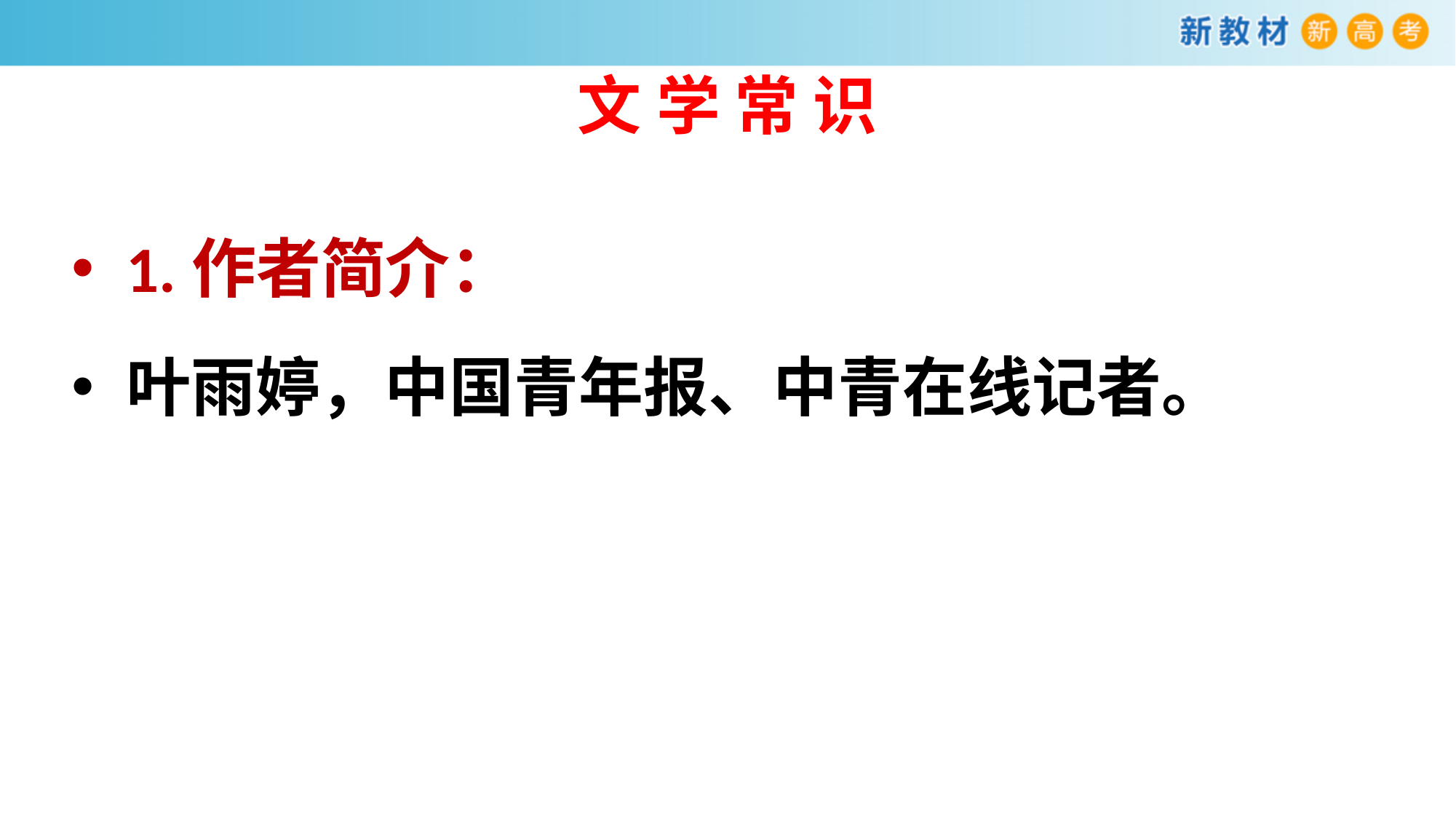

# 文 学 常 识
1.作者简介：
叶雨婷，中国青年报、中青在线记者。